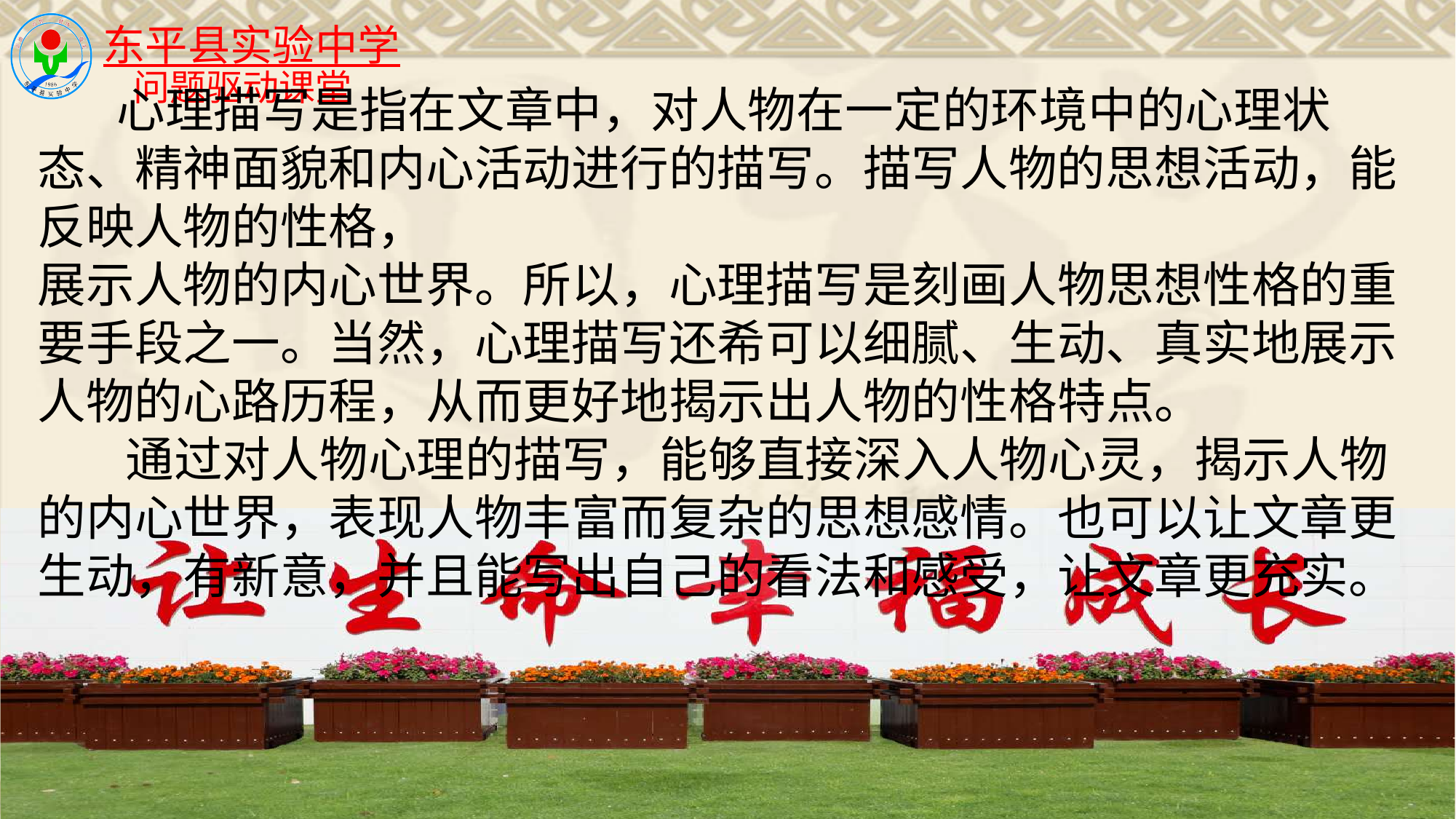

心理描写是指在文章中，对人物在一定的环境中的心理状态、精神面貌和内心活动进行的描写。描写人物的思想活动，能反映人物的性格，
展示人物的内心世界。所以，心理描写是刻画人物思想性格的重要手段之一。当然，心理描写还希可以细腻、生动、真实地展示人物的心路历程，从而更好地揭示出人物的性格特点。
       通过对人物心理的描写，能够直接深入人物心灵，揭示人物的内心世界，表现人物丰富而复杂的思想感情。也可以让文章更生动，有新意，并且能写出自己的看法和感受，让文章更充实。